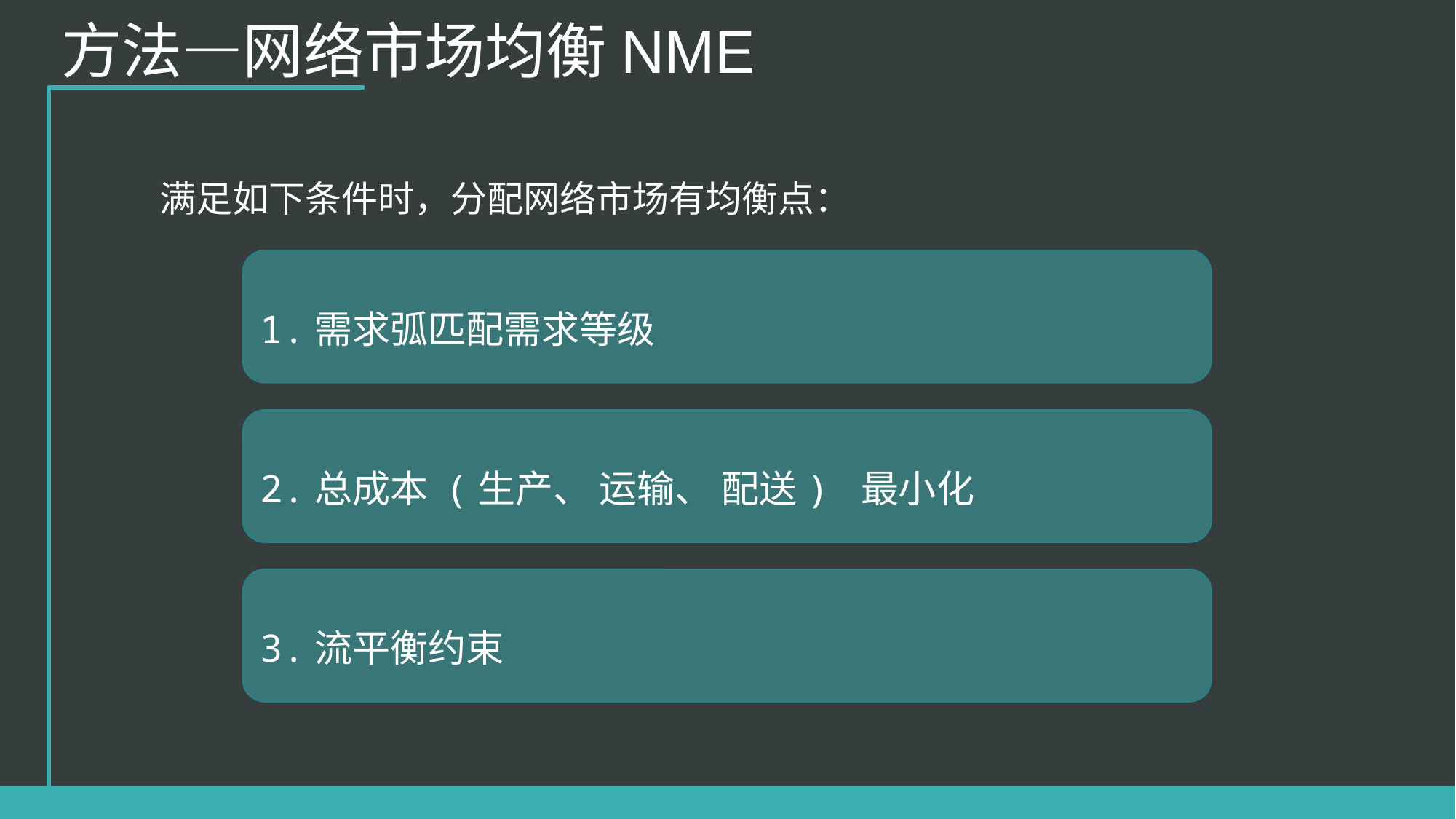

方法—网络市场均衡NME

满足如下条件时，分配网络市场有均衡点：
1.需求弧匹配需求等级
2.总成本 (生产、 运输、 配送) 最小化
3.流平衡约束